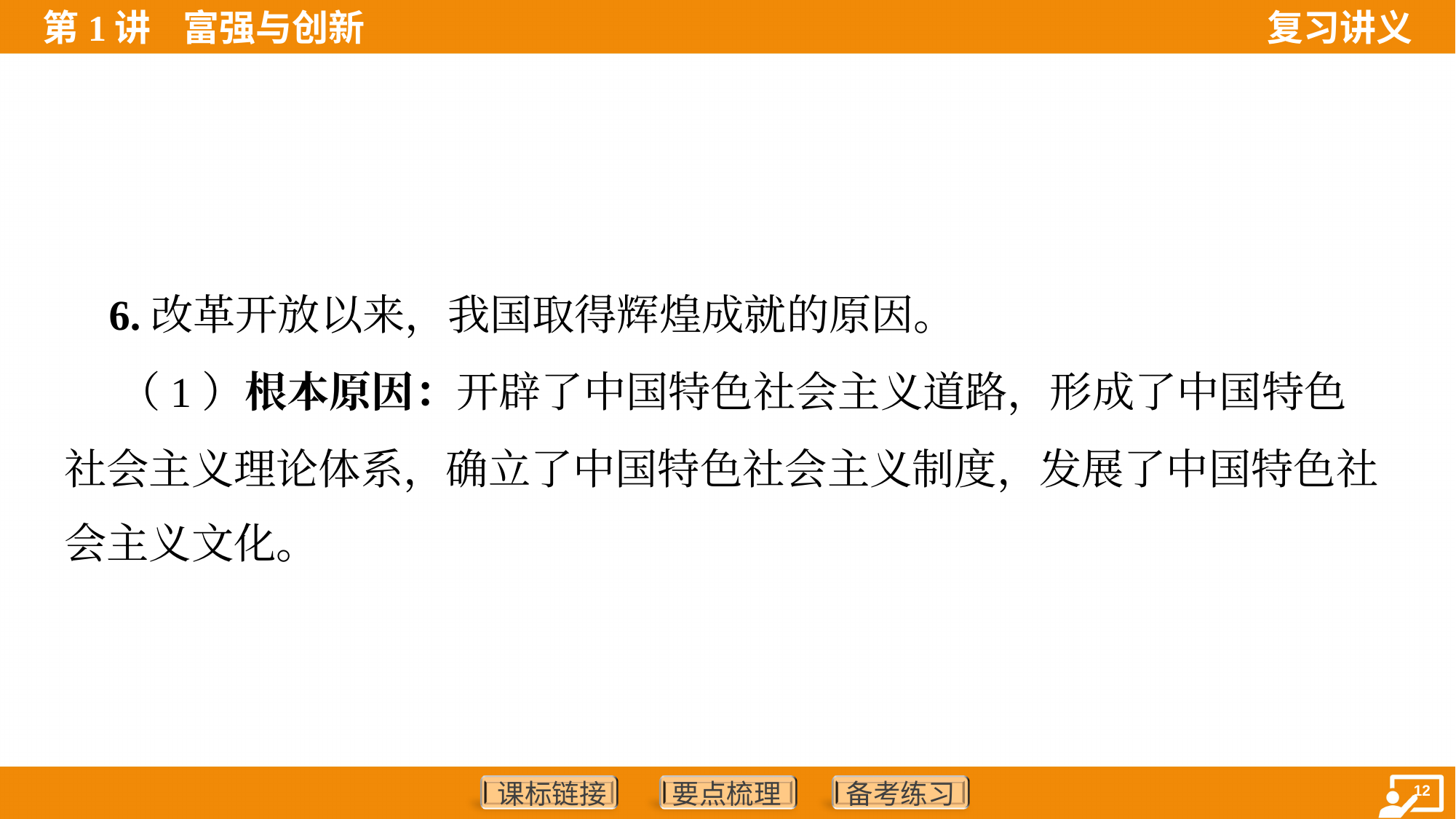

6.改革开放以来，我国取得辉煌成就的原因。
    （1）根本原因：开辟了中国特色社会主义道路，形成了中国特色
社会主义理论体系，确立了中国特色社会主义制度，发展了中国特色社
会主义文化。